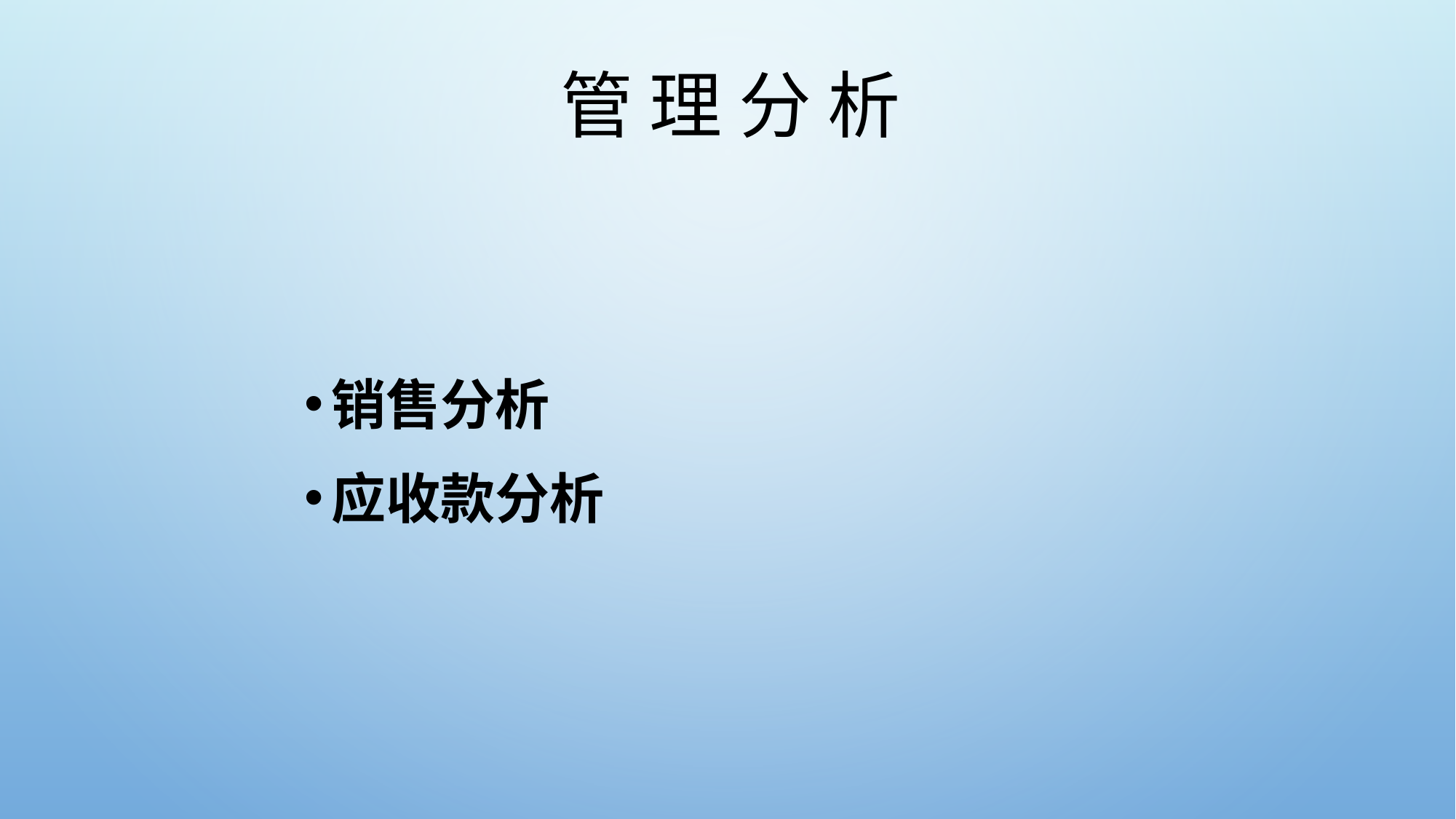

# 管 理 分 析
销售分析
应收款分析